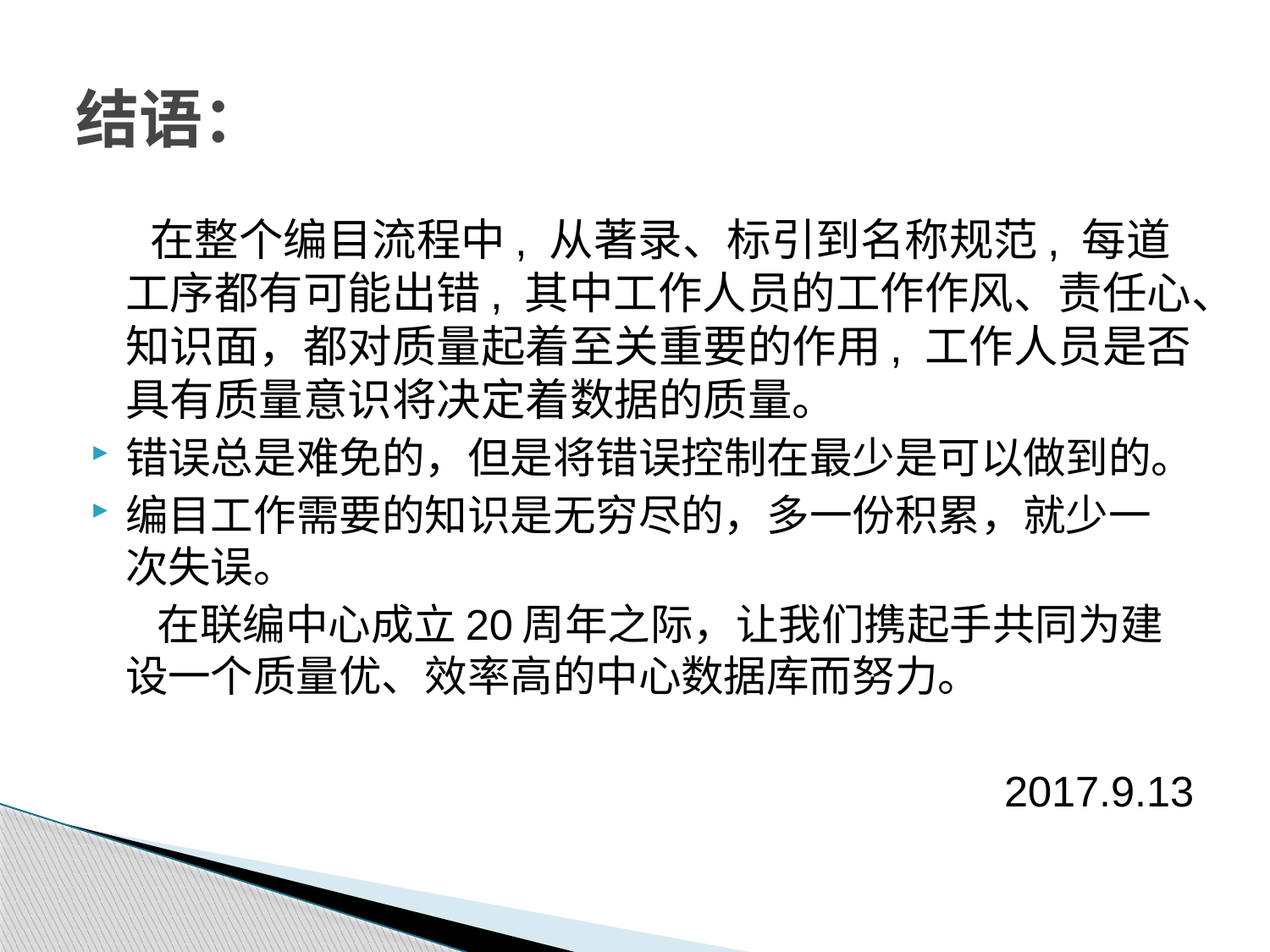

# 结语：
     在整个编目流程中, 从著录、标引到名称规范, 每道工序都有可能出错, 其中工作人员的工作作风、责任心、知识面，都对质量起着至关重要的作用, 工作人员是否具有质量意识将决定着数据的质量。
错误总是难免的，但是将错误控制在最少是可以做到的。
编目工作需要的知识是无穷尽的，多一份积累，就少一次失误。
      在联编中心成立20周年之际，让我们携起手共同为建设一个质量优、效率高的中心数据库而努力。

2017.9.13